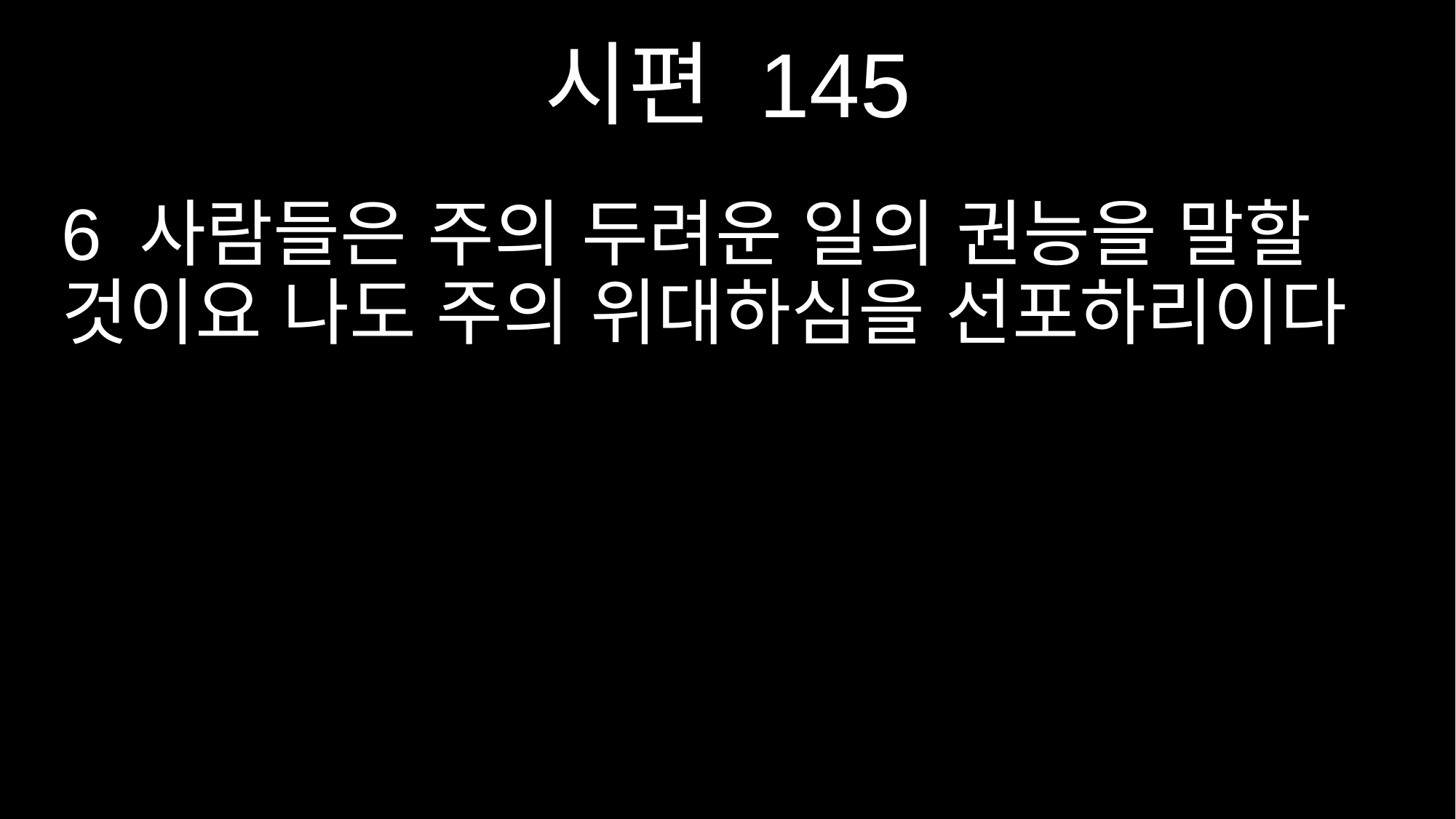

시편 145
6 사람들은 주의 두려운 일의 권능을 말할 것이요 나도 주의 위대하심을 선포하리이다